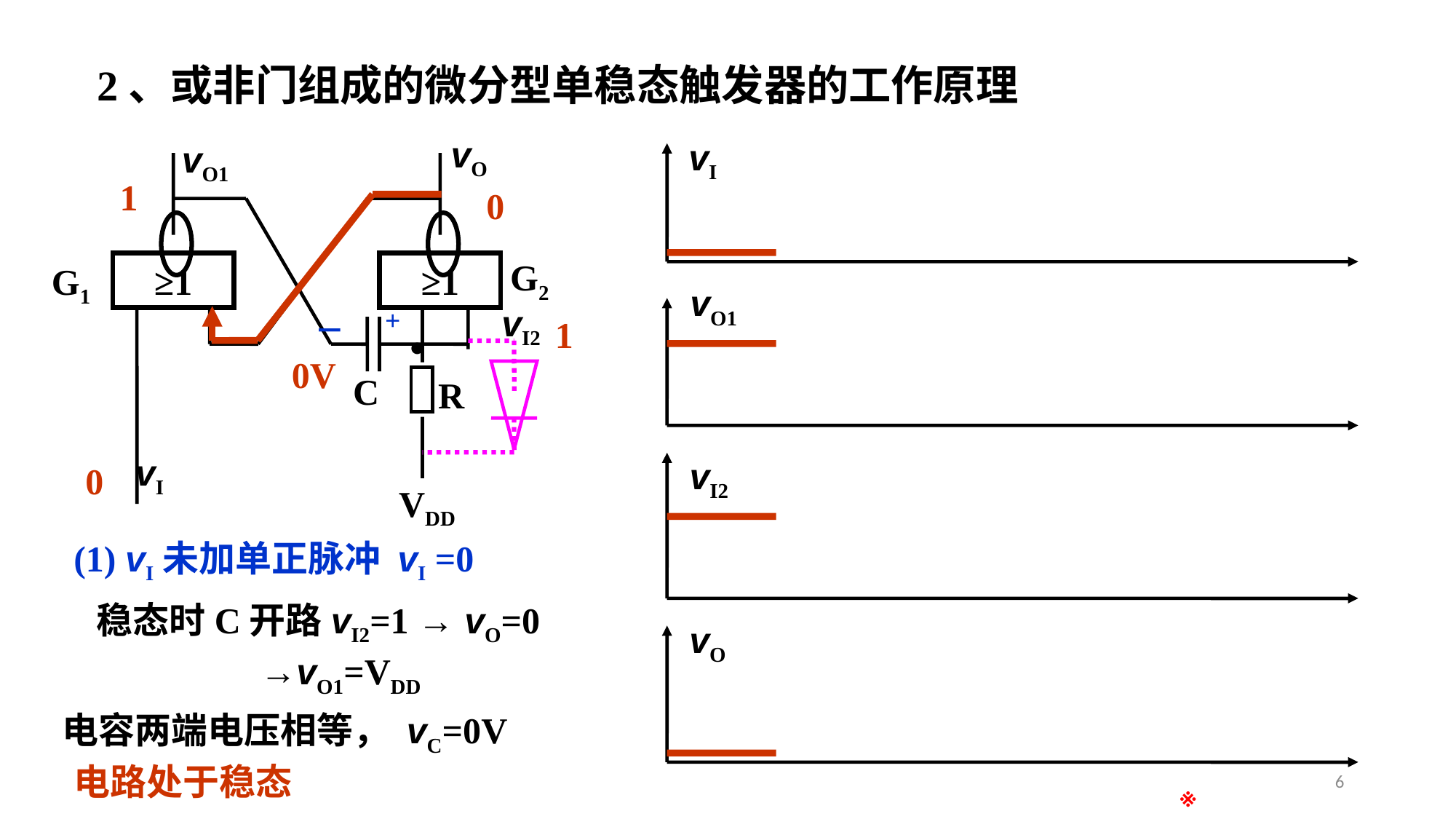

# 2、或非门组成的微分型单稳态触发器的工作原理
vO
vO1

G2
G1
≥1
≥1
vI2

C
R

vI

VDD
vI

vO1

vI2

vO

1
0

+
－
1
•
0V
0
(1) vI未加单正脉冲 vI =0
稳态时C开路vI2=1 → vO=0
→vO1=VDD
电容两端电压相等， vC=0V
电路处于稳态
6
※